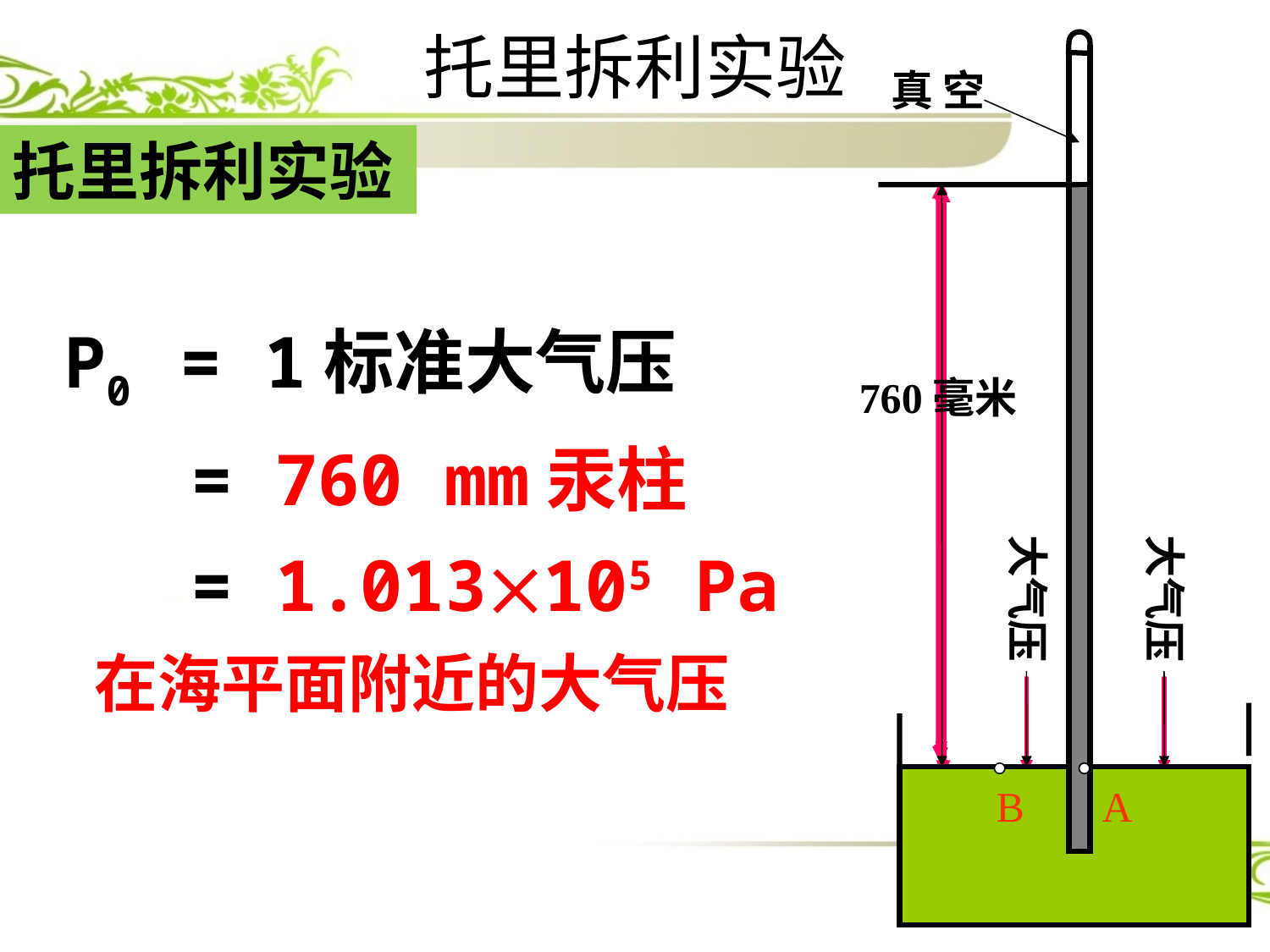

托里拆利实验

真 空

760毫米
大气压
大气压

B
A
托里拆利实验

P0  = 1标准大气压
   = 760 mm汞柱
   = 1.013×105 Pa
在海平面附近的大气压